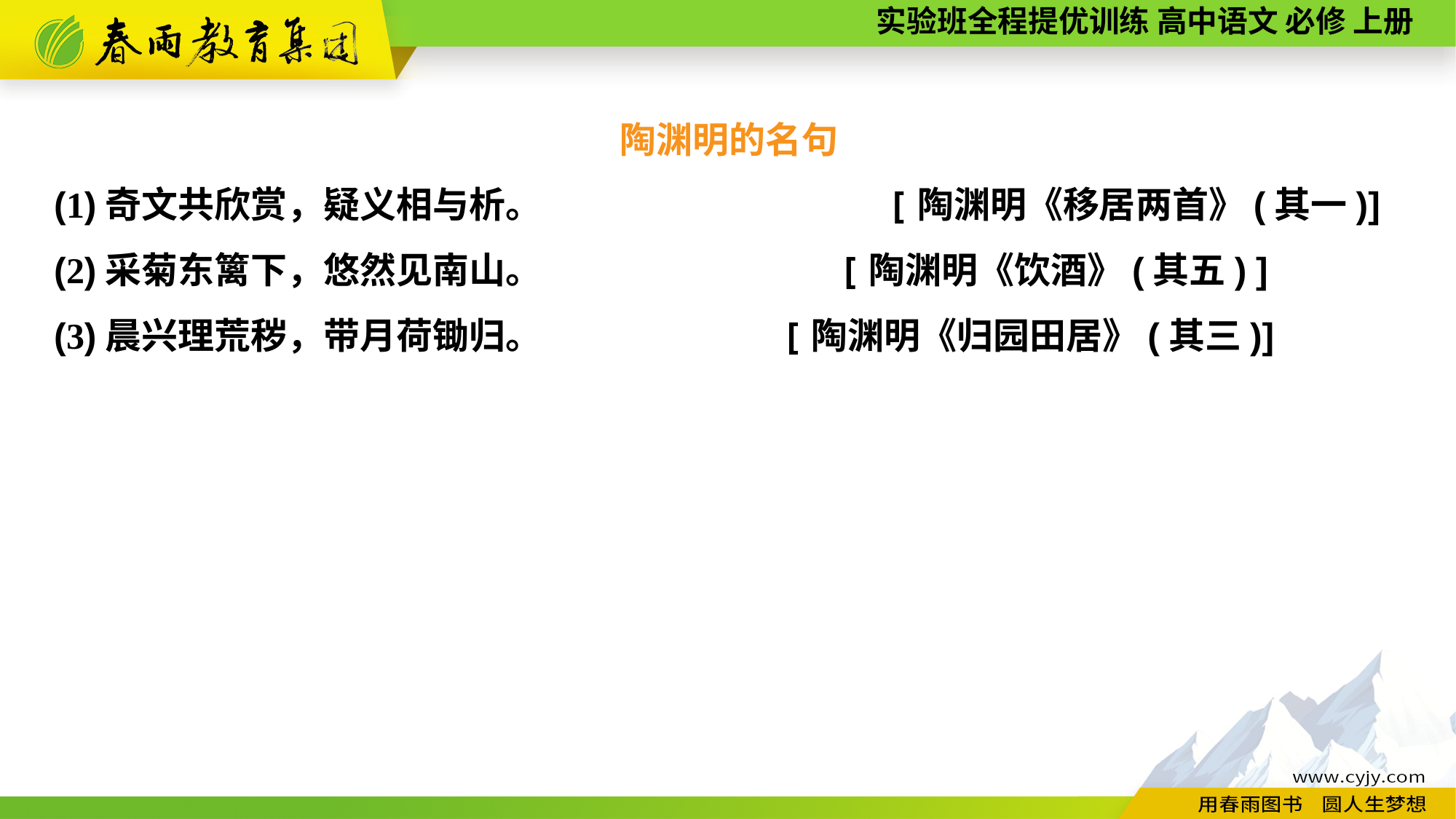

陶渊明的名句
(1)奇文共欣赏，疑义相与析。                                         [陶渊明《移居两首》(其一)]
(2)采菊东篱下，悠然见南山。 	                            [陶渊明《饮酒》(其五) ]
(3)晨兴理荒秽，带月荷锄归。 	                     [陶渊明《归园田居》(其三)]